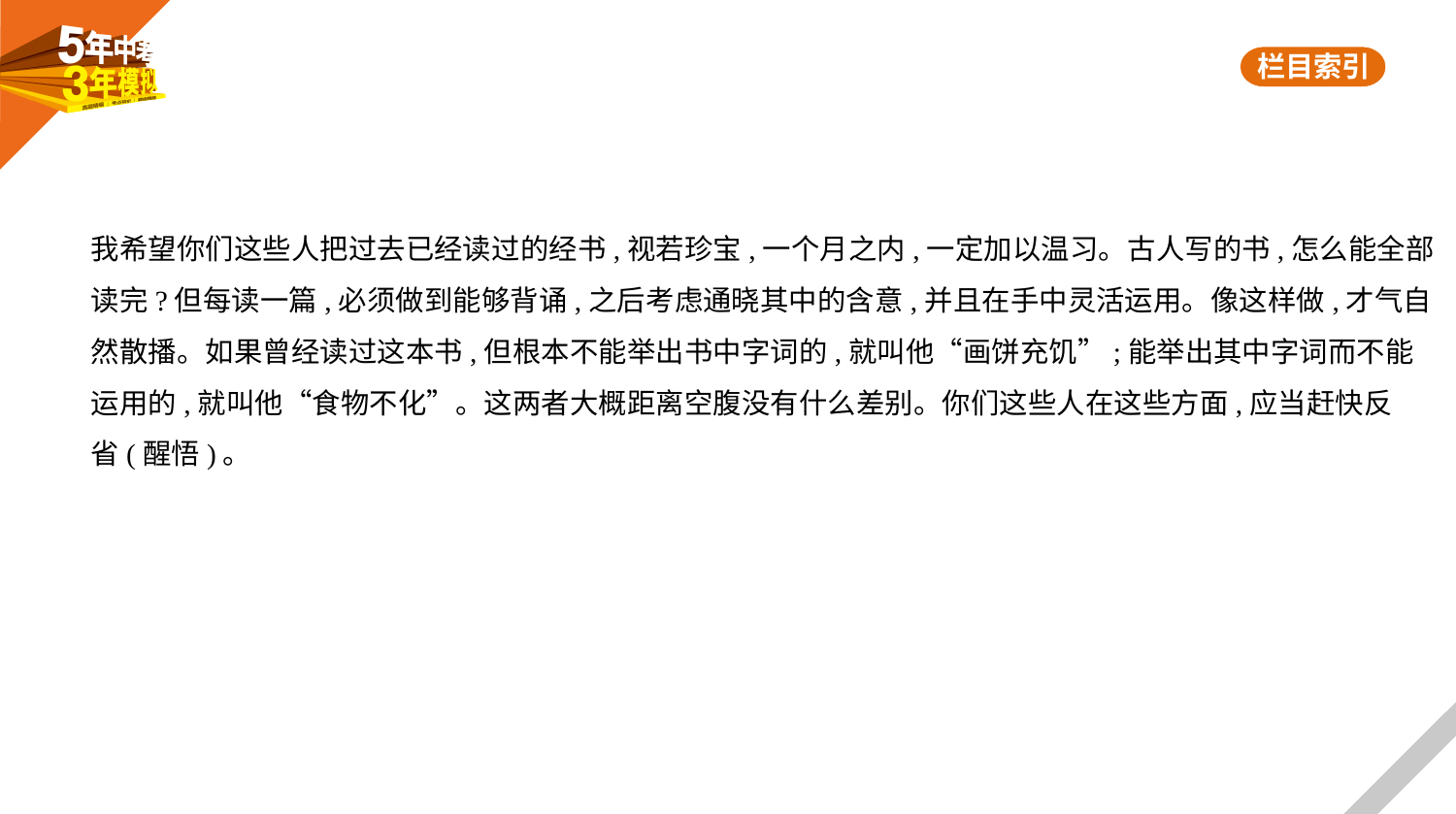

我希望你们这些人把过去已经读过的经书,视若珍宝,一个月之内,一定加以温习。古人写的书,怎么能全部
读完?但每读一篇,必须做到能够背诵,之后考虑通晓其中的含意,并且在手中灵活运用。像这样做,才气自
然散播。如果曾经读过这本书,但根本不能举出书中字词的,就叫他“画饼充饥”;能举出其中字词而不能
运用的,就叫他“食物不化”。这两者大概距离空腹没有什么差别。你们这些人在这些方面,应当赶快反
省(醒悟)。